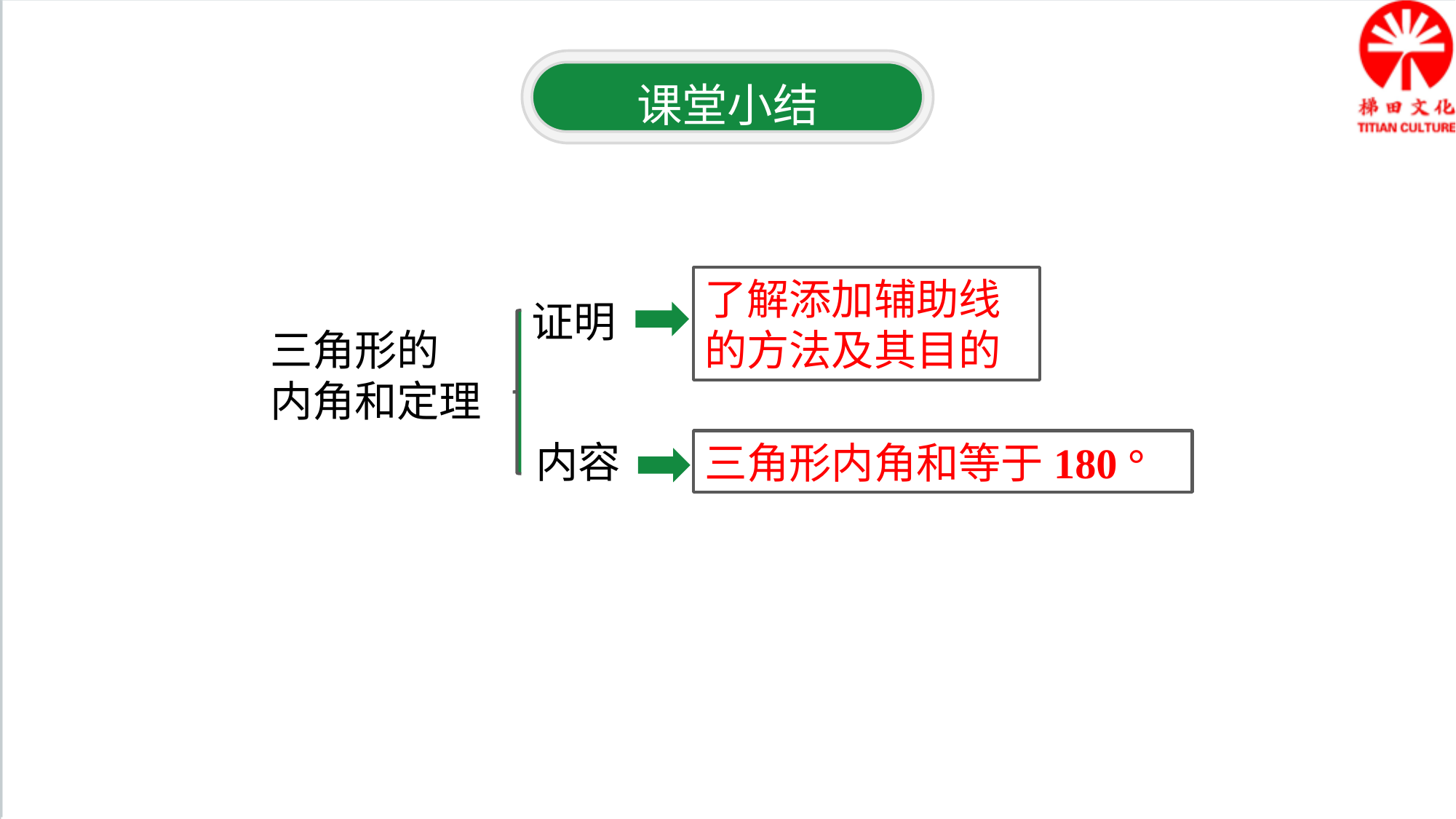

课堂小结
了解添加辅助线的方法及其目的
证明

三角形的
内角和定理
内容
三角形内角和等于180 °